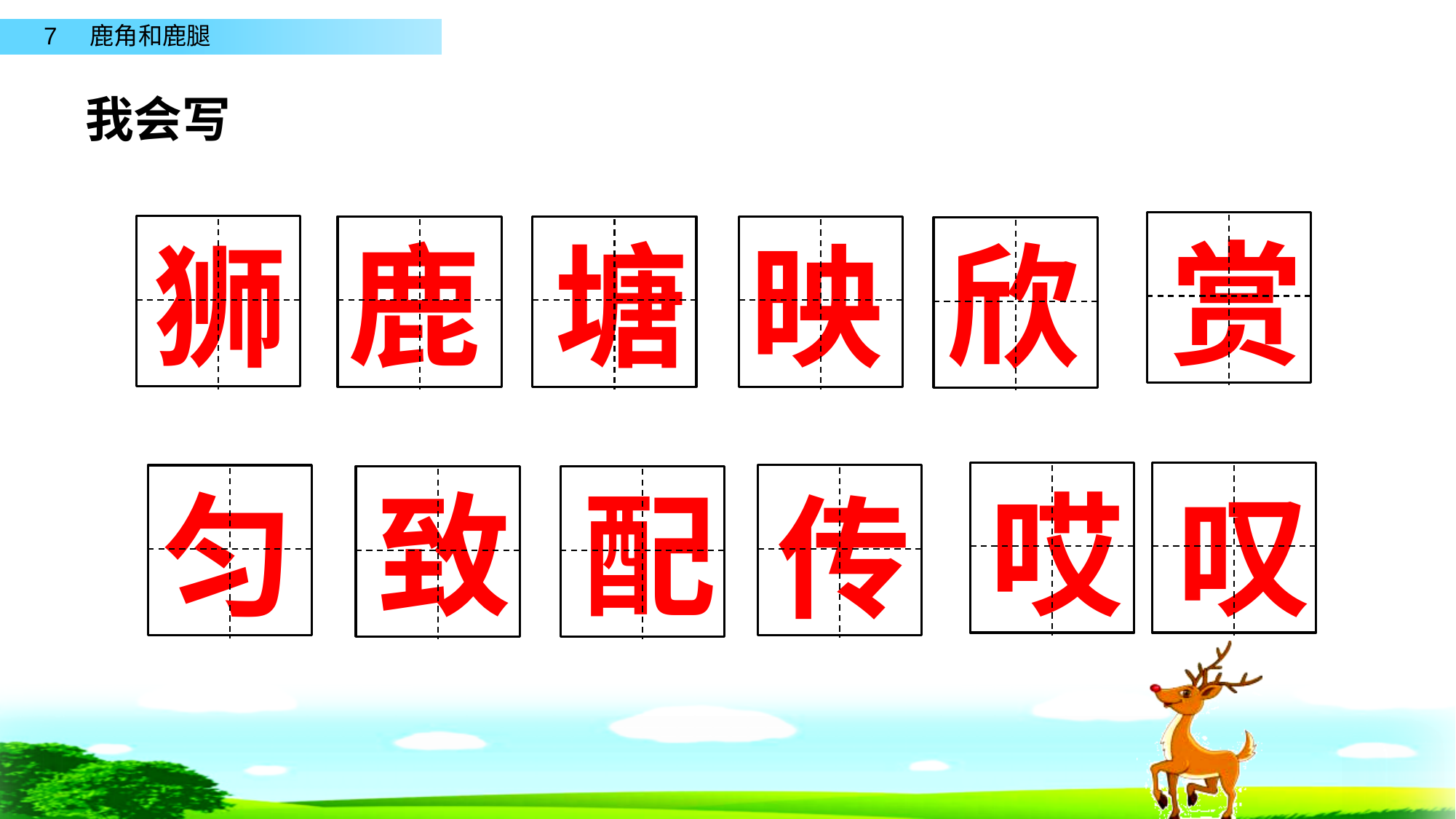

我会写

赏

狮
鹿
塘
映

欣

匀
致
配
哎
叹
传